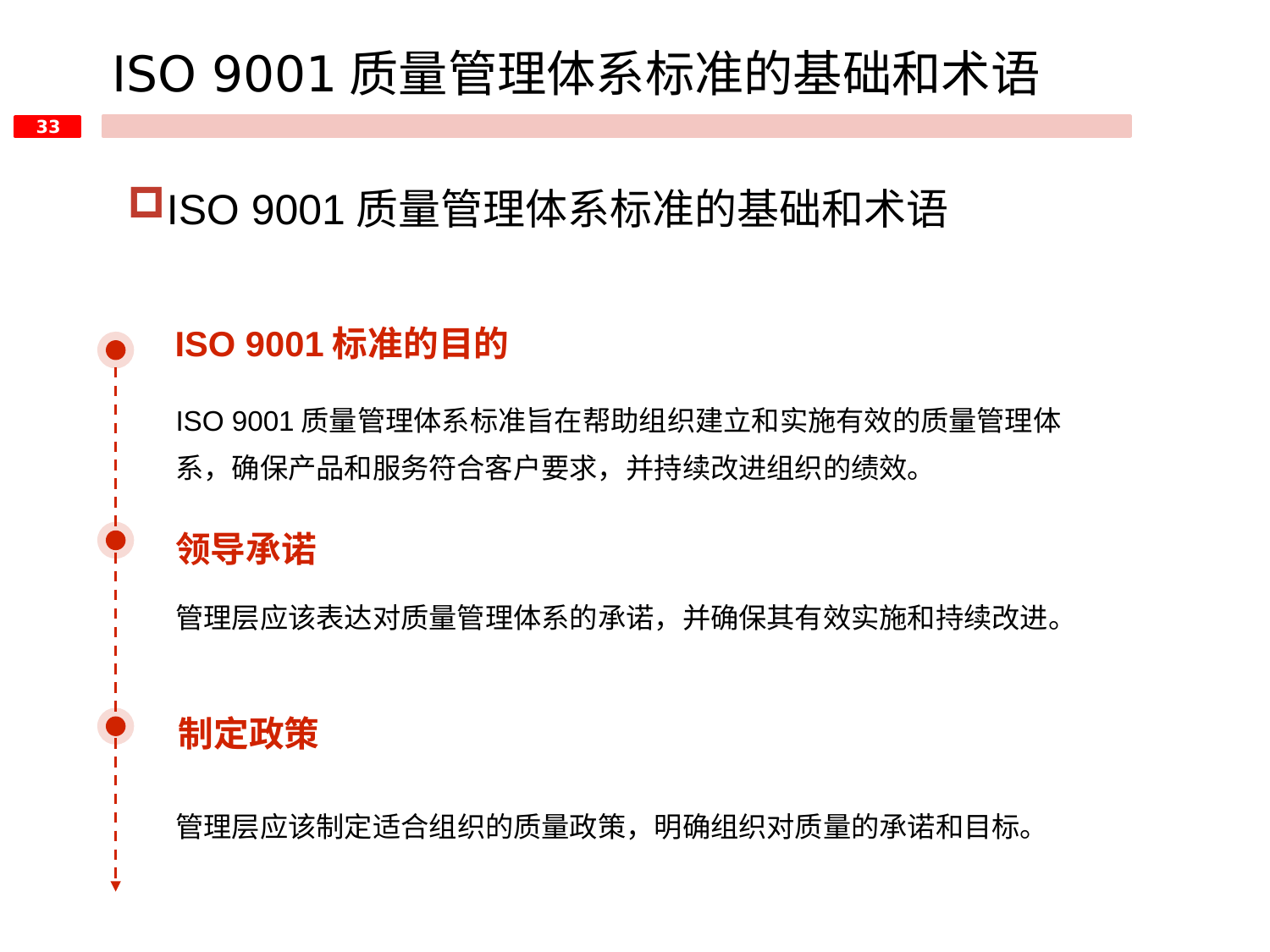

ISO 9001质量管理体系标准的基础和术语
33
ISO 9001质量管理体系标准的基础和术语
ISO 9001标准的目的

ISO 9001质量管理体系标准旨在帮助组织建立和实施有效的质量管理体系，确保产品和服务符合客户要求，并持续改进组织的绩效。
领导承诺

管理层应该表达对质量管理体系的承诺，并确保其有效实施和持续改进。
制定政策

管理层应该制定适合组织的质量政策，明确组织对质量的承诺和目标。